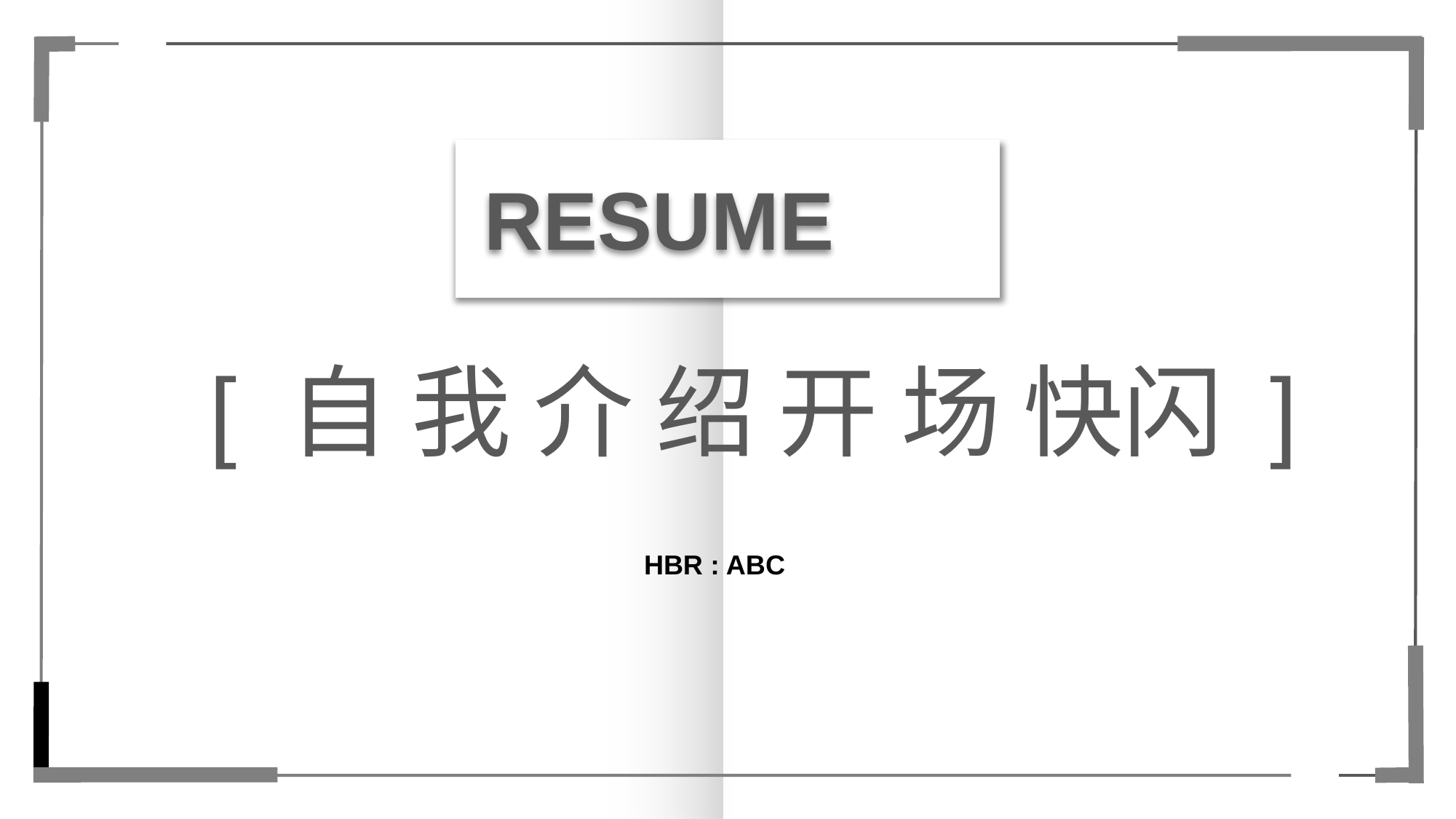

RESUME
 [ 自 我 介 绍 开 场 快闪 ]
HBR : ABC